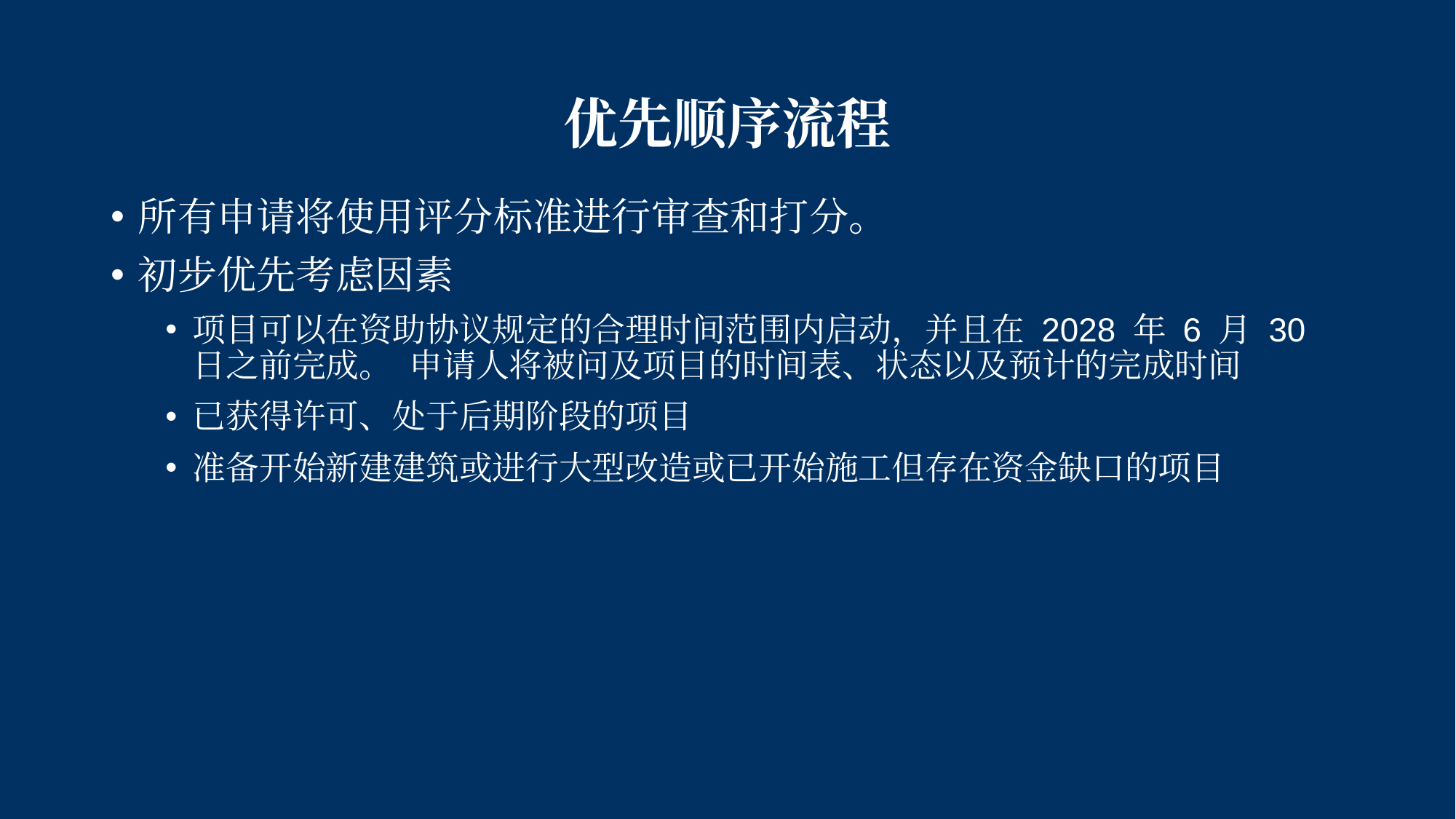

# 优先顺序流程
所有申请将使用评分标准进行审查和打分。
初步优先考虑因素
项目可以在资助协议规定的合理时间范围内启动，并且在 2028 年 6 月 30 日之前完成。  申请人将被问及项目的时间表、状态以及预计的完成时间
已获得许可、处于后期阶段的项目
准备开始新建建筑或进行大型改造或已开始施工但存在资金缺口的项目